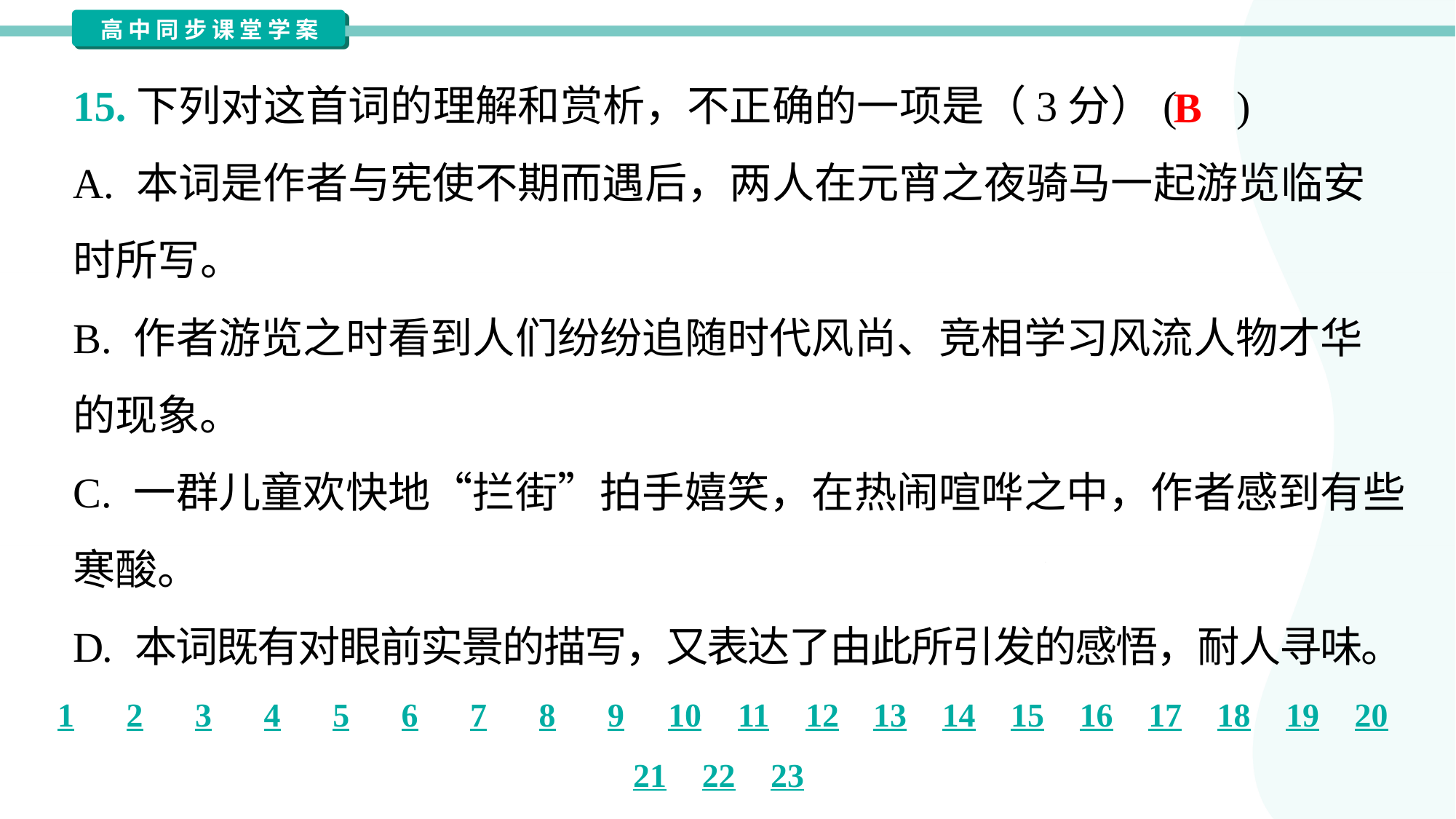

15.下列对这首词的理解和赏析，不正确的一项是（3分）(     )
B
A. 本词是作者与宪使不期而遇后，两人在元宵之夜骑马一起游览临安
时所写。
B. 作者游览之时看到人们纷纷追随时代风尚、竞相学习风流人物才华
的现象。
C. 一群儿童欢快地“拦街”拍手嬉笑，在热闹喧哗之中，作者感到有些
寒酸。
D. 本词既有对眼前实景的描写，又表达了由此所引发的感悟，耐人寻味。